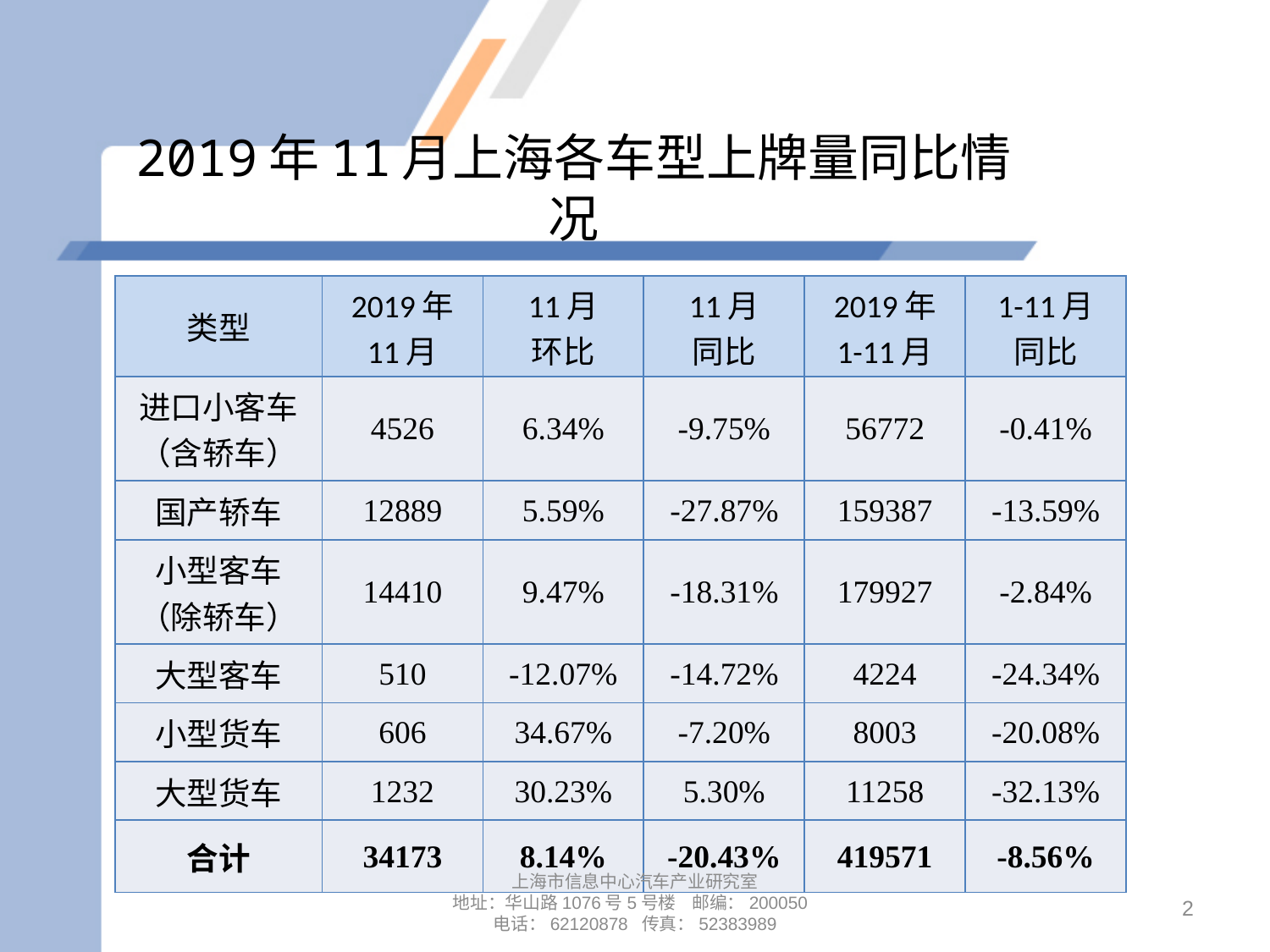

# 2019年11月上海各车型上牌量同比情况

| 类型 | 2019年 11月 | 11月 环比 | 11月 同比 | 2019年 1-11月 | 1-11月 同比 |
| --- | --- | --- | --- | --- | --- |
| 进口小客车 （含轿车） | 4526 | 6.34% | -9.75% | 56772 | -0.41% |
| 国产轿车 | 12889 | 5.59% | -27.87% | 159387 | -13.59% |
| 小型客车 （除轿车） | 14410 | 9.47% | -18.31% | 179927 | -2.84% |
| 大型客车 | 510 | -12.07% | -14.72% | 4224 | -24.34% |
| 小型货车 | 606 | 34.67% | -7.20% | 8003 | -20.08% |
| 大型货车 | 1232 | 30.23% | 5.30% | 11258 | -32.13% |
| 合计 | 34173 | 8.14% | -20.43% | 419571 | -8.56% |
上海市信息中心汽车产业研究室
地址：华山路1076号5号楼    邮编：200050
电话：62120878  传真：52383989

2